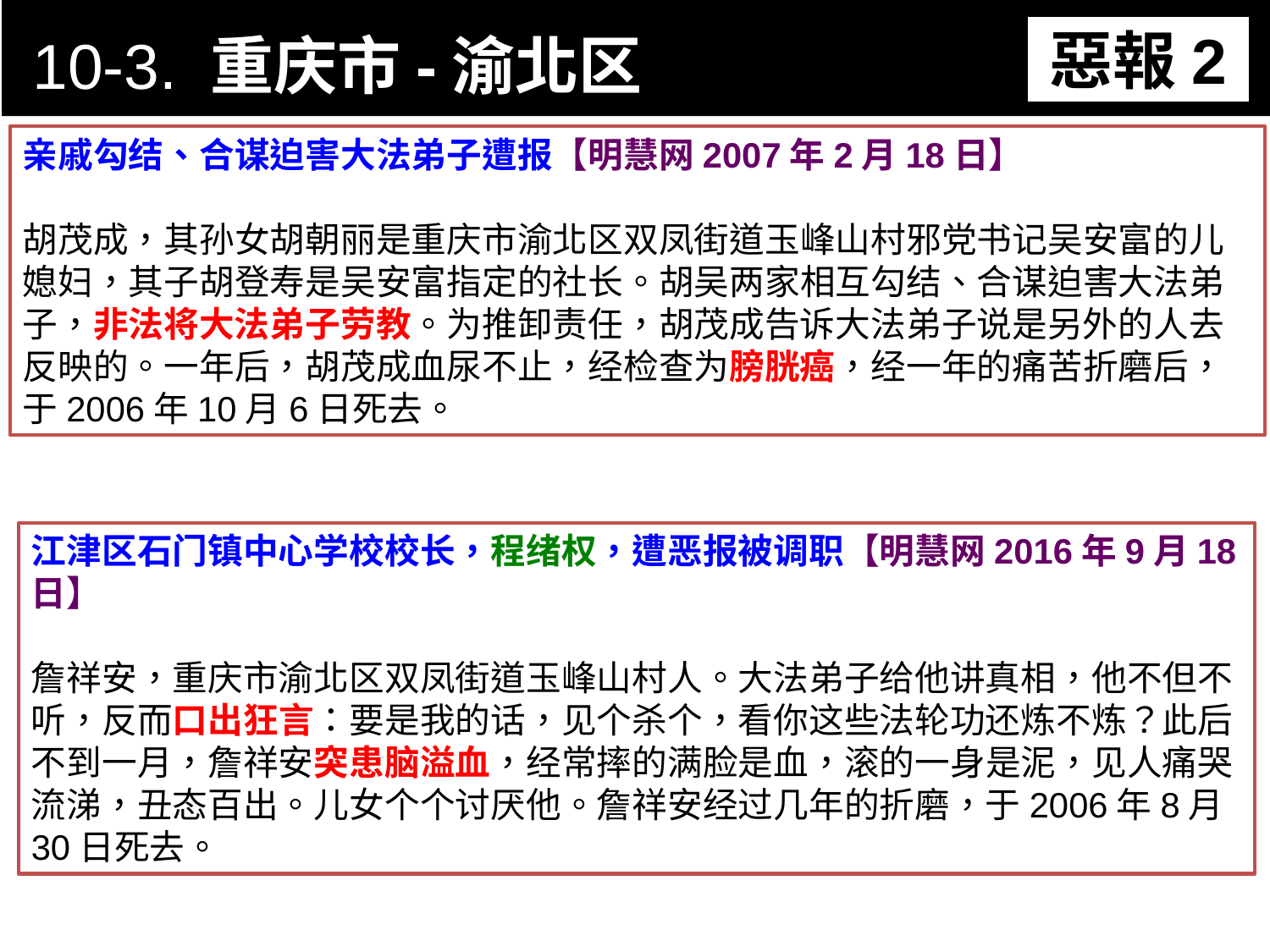

10-3. 重庆市-渝北区
惡報2
11-3. XX市官員惡報實例
亲戚勾结、合谋迫害大法弟子遭报【明慧网2007年2月18日】

胡茂成，其孙女胡朝丽是重庆市渝北区双凤街道玉峰山村邪党书记吴安富的儿媳妇，其子胡登寿是吴安富指定的社长。胡吴两家相互勾结、合谋迫害大法弟子，非法将大法弟子劳教。为推卸责任，胡茂成告诉大法弟子说是另外的人去反映的。一年后，胡茂成血尿不止，经检查为膀胱癌，经一年的痛苦折磨后，于2006年10月6日死去。
江津区石门镇中心学校校长，程绪权，遭恶报被调职【明慧网2016年9月18日】

詹祥安，重庆市渝北区双凤街道玉峰山村人。大法弟子给他讲真相，他不但不听，反而口出狂言：要是我的话，见个杀个，看你这些法轮功还炼不炼？此后不到一月，詹祥安突患脑溢血，经常摔的满脸是血，滚的一身是泥，见人痛哭流涕，丑态百出。儿女个个讨厌他。詹祥安经过几年的折磨，于2006年8月30日死去。